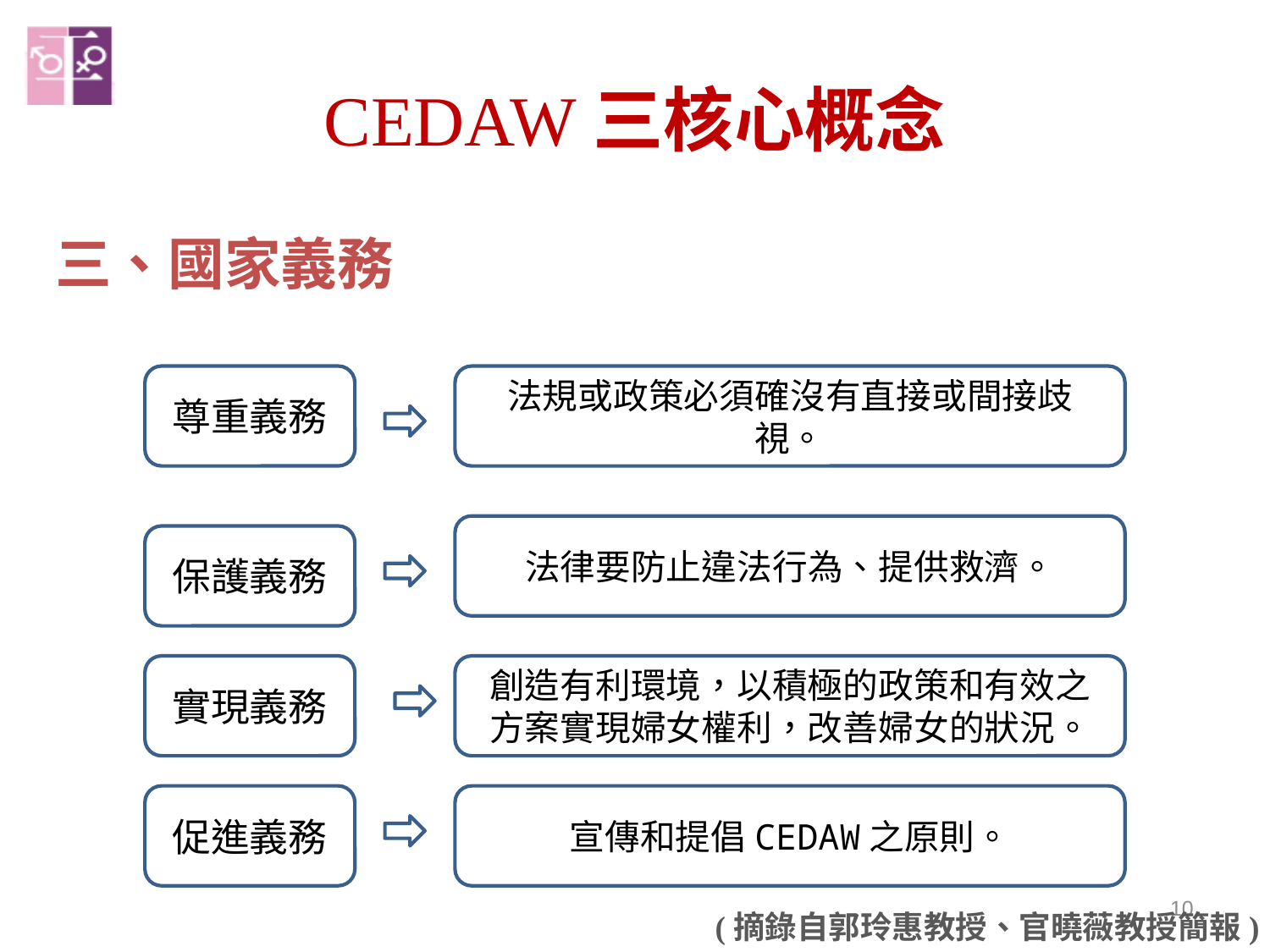

# CEDAW三核心概念
三、國家義務

尊重義務
法規或政策必須確沒有直接或間接歧視。

法律要防止違法行為、提供救濟。
保護義務

實現義務
創造有利環境，以積極的政策和有效之方案實現婦女權利，改善婦女的狀況。

促進義務
宣傳和提倡CEDAW之原則。

10
 (摘錄自郭玲惠教授、官曉薇教授簡報)